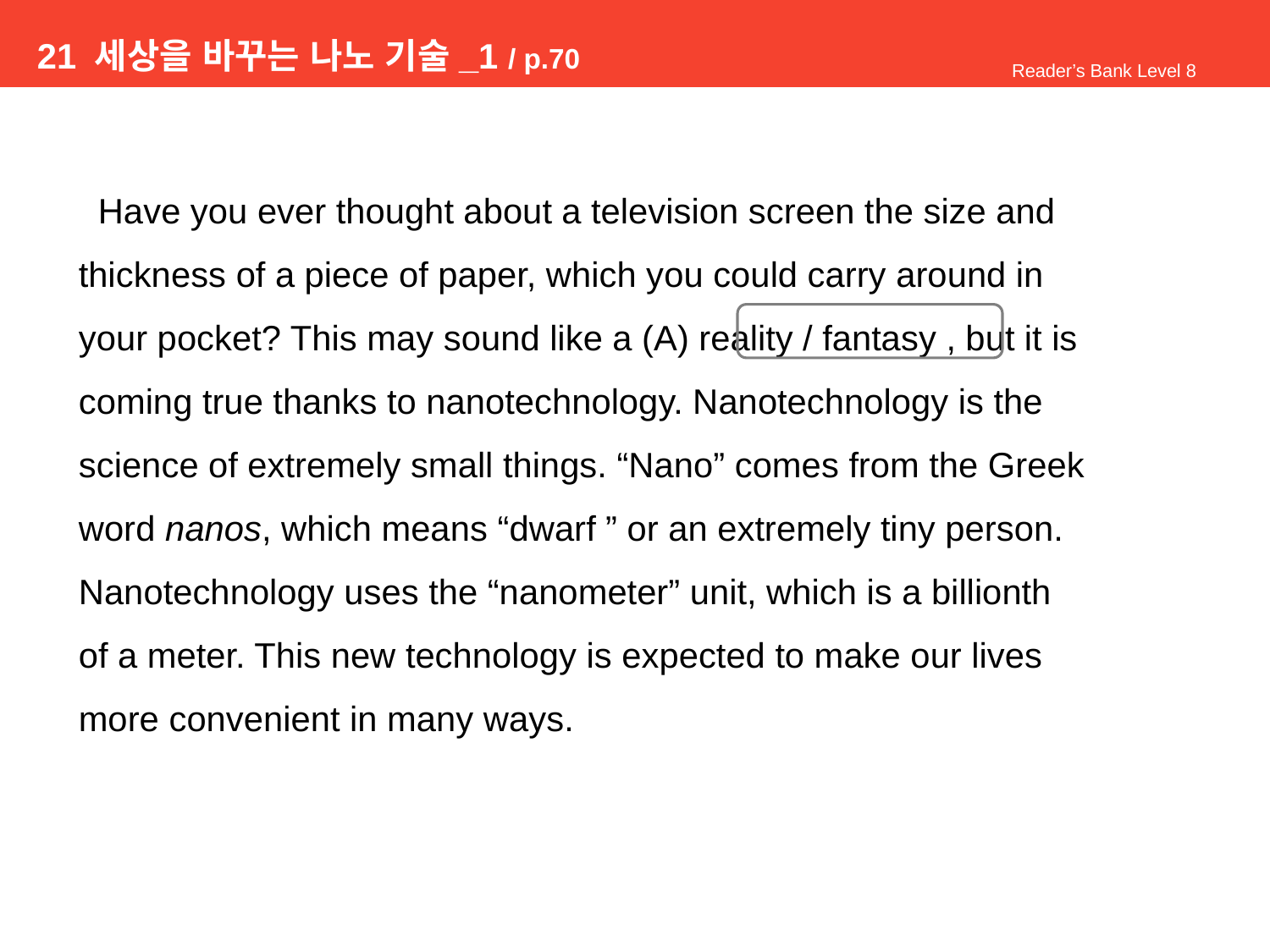

# 21 세상을 바꾸는 나노 기술_1 / p.70
Reader’s Bank Level 8

  Have you ever thought about a television screen the size and
thickness of a piece of paper, which you could carry around in
your pocket? This may sound like a (A) reality / fantasy , but it is
coming true thanks to nanotechnology. Nanotechnology is the
science of extremely small things. “Nano” comes from the Greek
word nanos, which means “dwarf ” or an extremely tiny person.
Nanotechnology uses the “nanometer” unit, which is a billionth
of a meter. This new technology is expected to make our lives
more convenient in many ways.